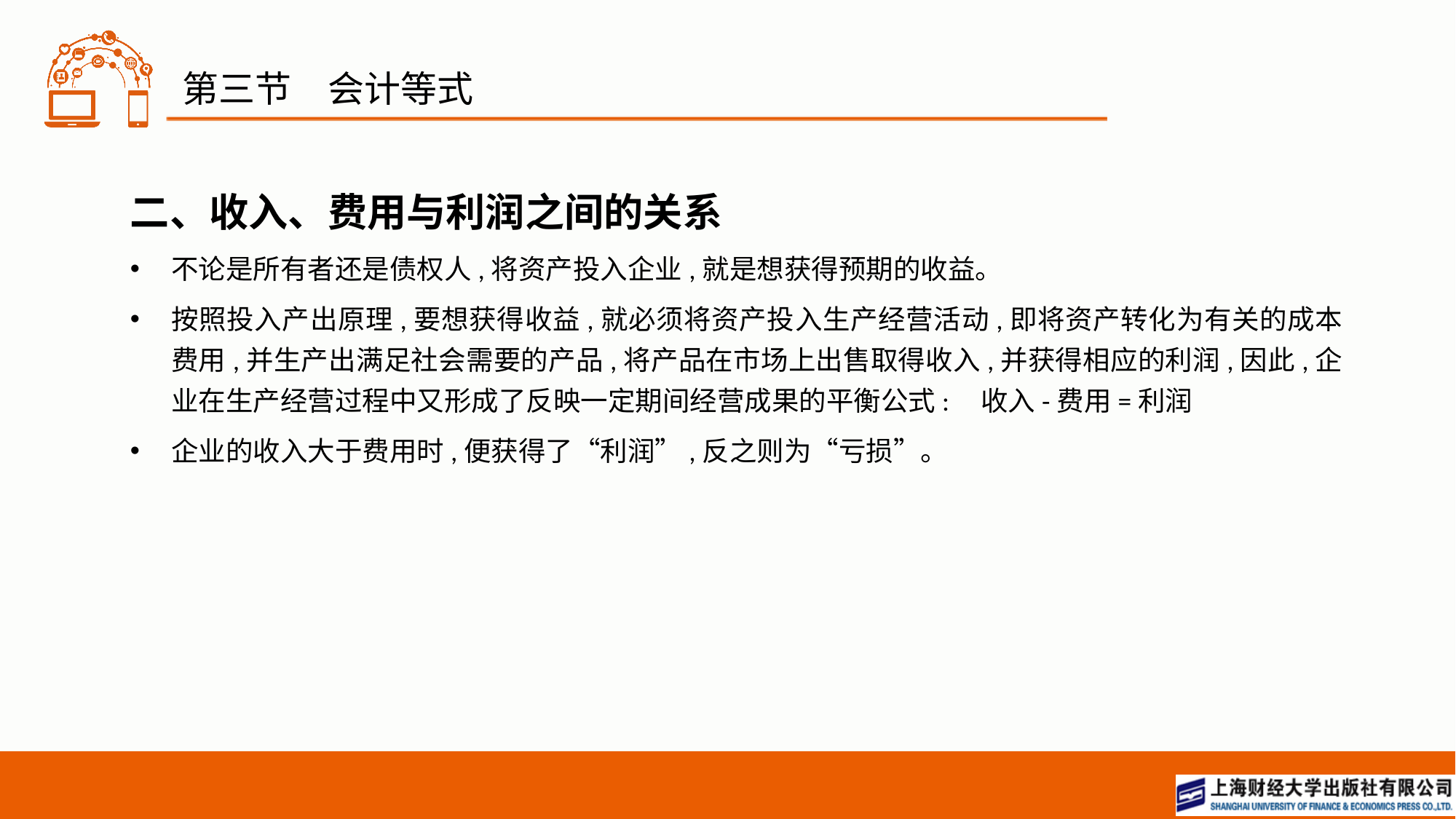

# 第三节　会计等式
二、收入、费用与利润之间的关系
不论是所有者还是债权人,将资产投入企业,就是想获得预期的收益。
按照投入产出原理,要想获得收益,就必须将资产投入生产经营活动,即将资产转化为有关的成本费用,并生产出满足社会需要的产品,将产品在市场上出售取得收入,并获得相应的利润,因此,企业在生产经营过程中又形成了反映一定期间经营成果的平衡公式:    收入-费用=利润
企业的收入大于费用时,便获得了“利润”,反之则为“亏损”。